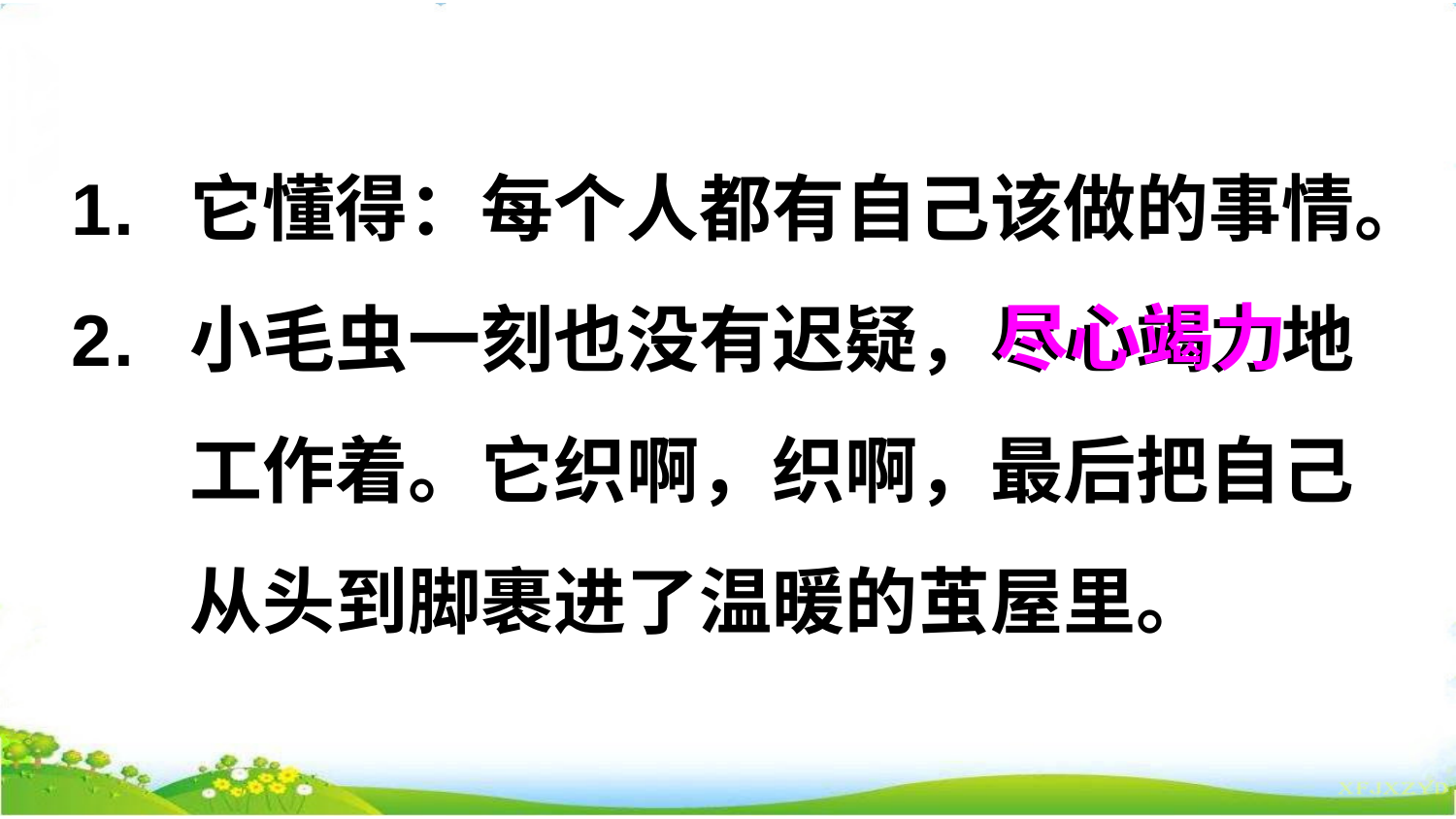

它懂得：每个人都有自己该做的事情。
小毛虫一刻也没有迟疑，尽心竭力地工作着。它织啊，织啊，最后把自己从头到脚裹进了温暖的茧屋里。
尽心竭力